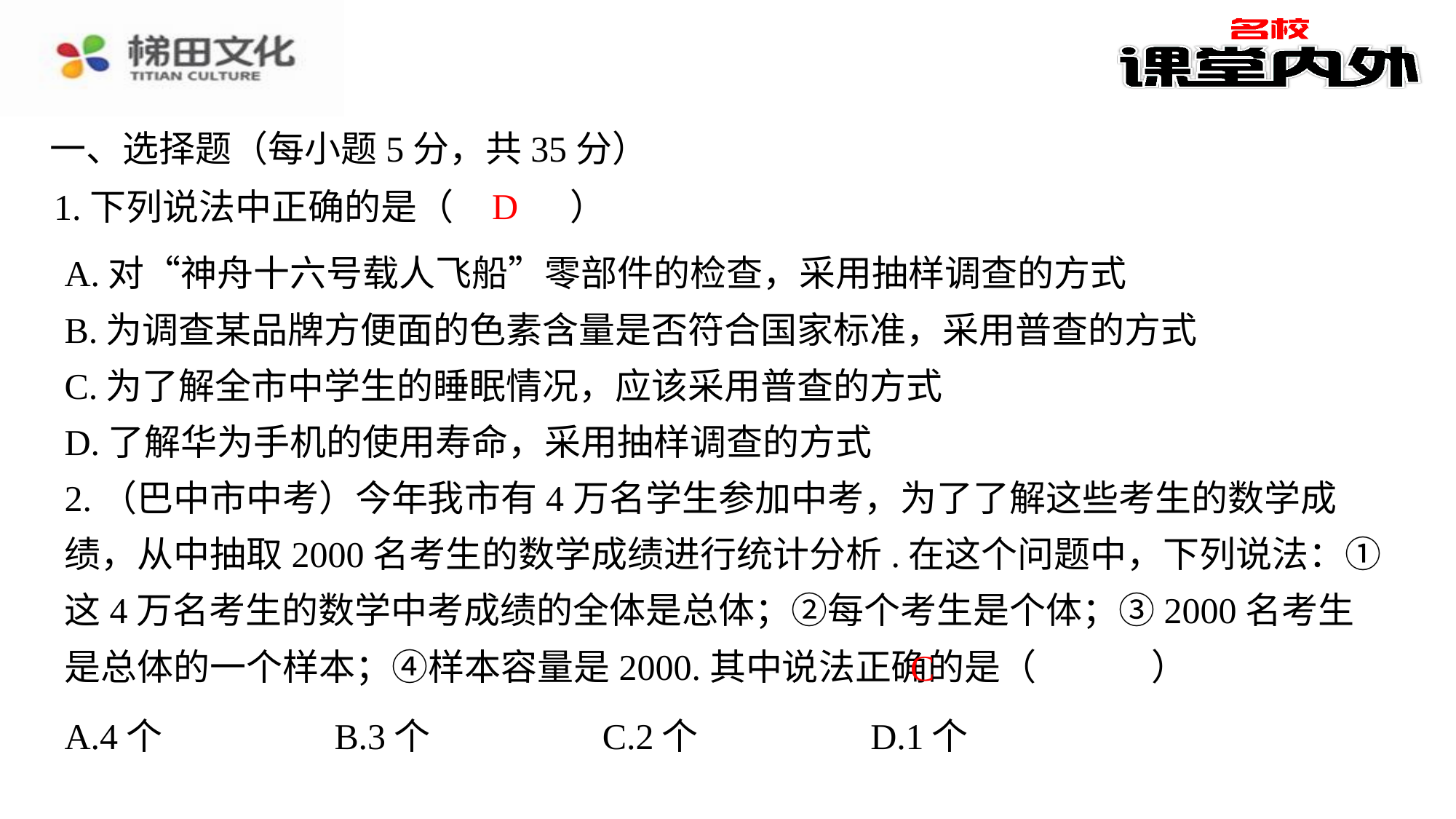

一、选择题（每小题5分，共35分）
D
1.下列说法中正确的是（　D　）
| A.对“神舟十六号载人飞船”零部件的检查，采用抽样调查的方式 |
| --- |
| B.为调查某品牌方便面的色素含量是否符合国家标准，采用普查的方式 |
| C.为了解全市中学生的睡眠情况，应该采用普查的方式 |
| D.了解华为手机的使用寿命，采用抽样调查的方式 |
2.（巴中市中考）今年我市有4万名学生参加中考，为了了解这些考生的数学成绩，从中抽取2000名考生的数学成绩进行统计分析.在这个问题中，下列说法：①这4万名考生的数学中考成绩的全体是总体；②每个考生是个体；③2000名考生是总体的一个样本；④样本容量是2000.其中说法正确的是（　C　）
C
| A.4个 | B.3个 | C.2个 | D.1个 |
| --- | --- | --- | --- |